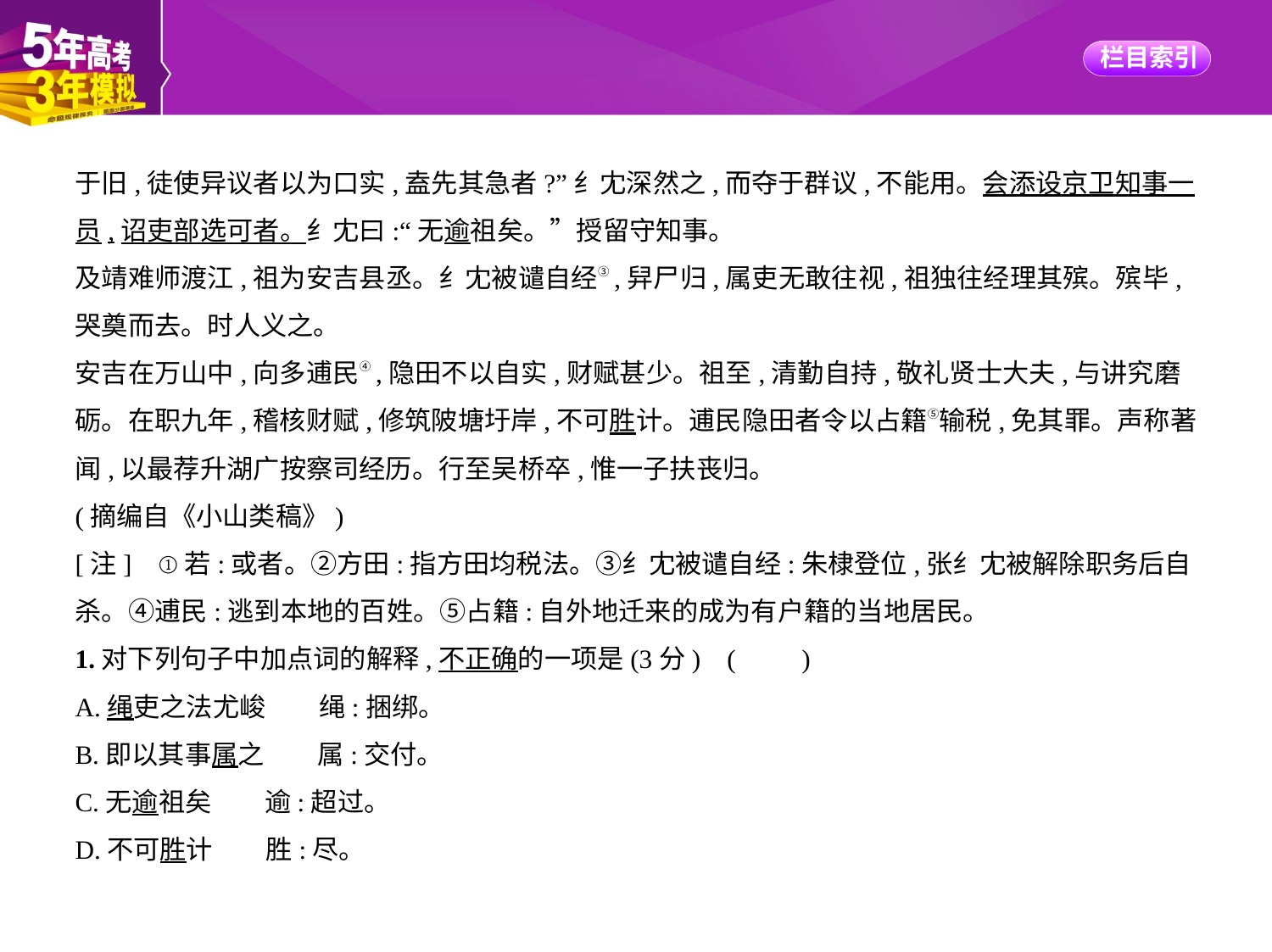

于旧,徒使异议者以为口实,盍先其急者?”纟冘深然之,而夺于群议,不能用。会添设京卫知事一
员,诏吏部选可者。纟冘曰:“无逾祖矣。”授留守知事。
及靖难师渡江,祖为安吉县丞。纟冘被谴自经③,舁尸归,属吏无敢往视,祖独往经理其殡。殡毕,
哭奠而去。时人义之。
安吉在万山中,向多逋民④,隐田不以自实,财赋甚少。祖至,清勤自持,敬礼贤士大夫,与讲究磨
砺。在职九年,稽核财赋,修筑陂塘圩岸,不可胜计。逋民隐田者令以占籍⑤输税,免其罪。声称著
闻,以最荐升湖广按察司经历。行至吴桥卒,惟一子扶丧归。
(摘编自《小山类稿》)
[注]    ①若:或者。②方田:指方田均税法。③纟冘被谴自经:朱棣登位,张纟冘被解除职务后自
杀。④逋民:逃到本地的百姓。⑤占籍:自外地迁来的成为有户籍的当地居民。
1.对下列句子中加点词的解释,不正确的一项是(3分) (　　)
A.绳吏之法尤峻　　绳:捆绑。
B.即以其事属之　　属:交付。
C.无逾祖矣　　逾:超过。
D.不可胜计　　胜:尽。